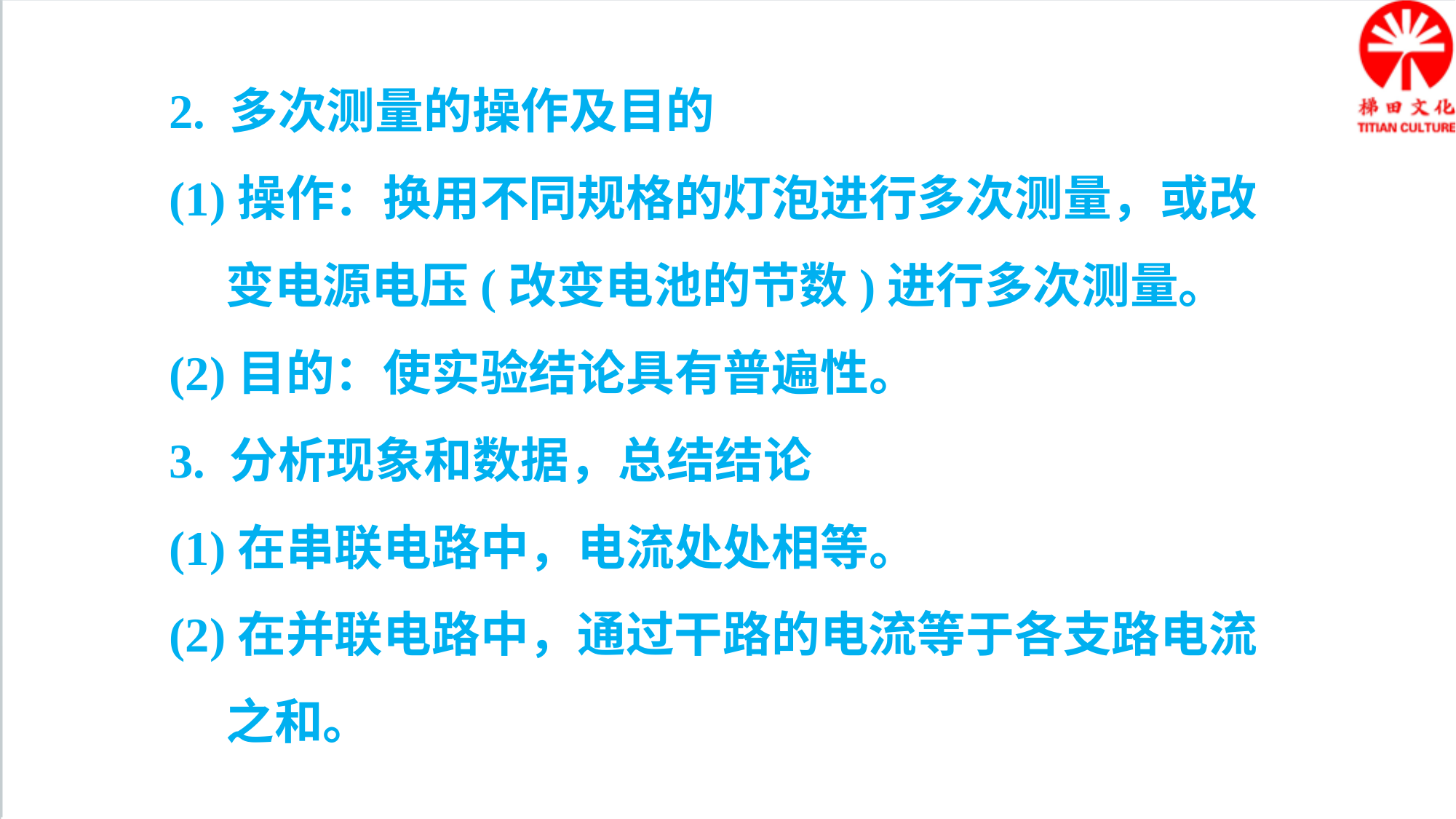

2. 多次测量的操作及目的
(1)操作：换用不同规格的灯泡进行多次测量，或改变电源电压(改变电池的节数)进行多次测量。
(2)目的：使实验结论具有普遍性。
3. 分析现象和数据，总结结论
(1)在串联电路中，电流处处相等。
(2)在并联电路中，通过干路的电流等于各支路电流之和。